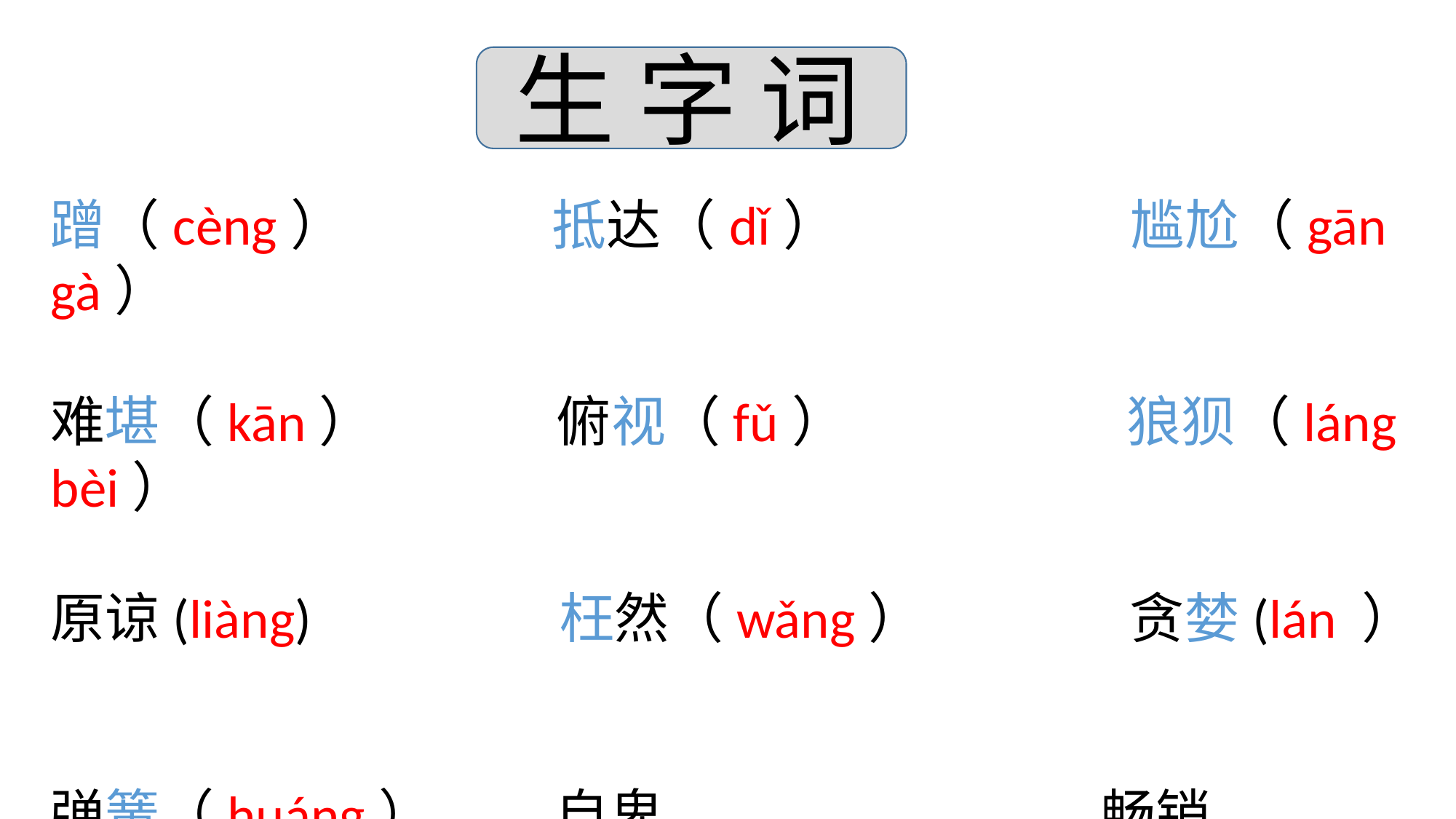

生 字 词

蹭（cèng）                 抵达（dǐ）                        尴尬（gān gà）

难堪（kān）               俯视（fǔ）                       狼狈（láng bèi）

原谅(liàng)                   枉然（wǎng）                 贪婪(lán ）

弹簧（huáng）          自卑                                    畅销

诅咒（zǔ zhòu）        惨淡（cǎn）